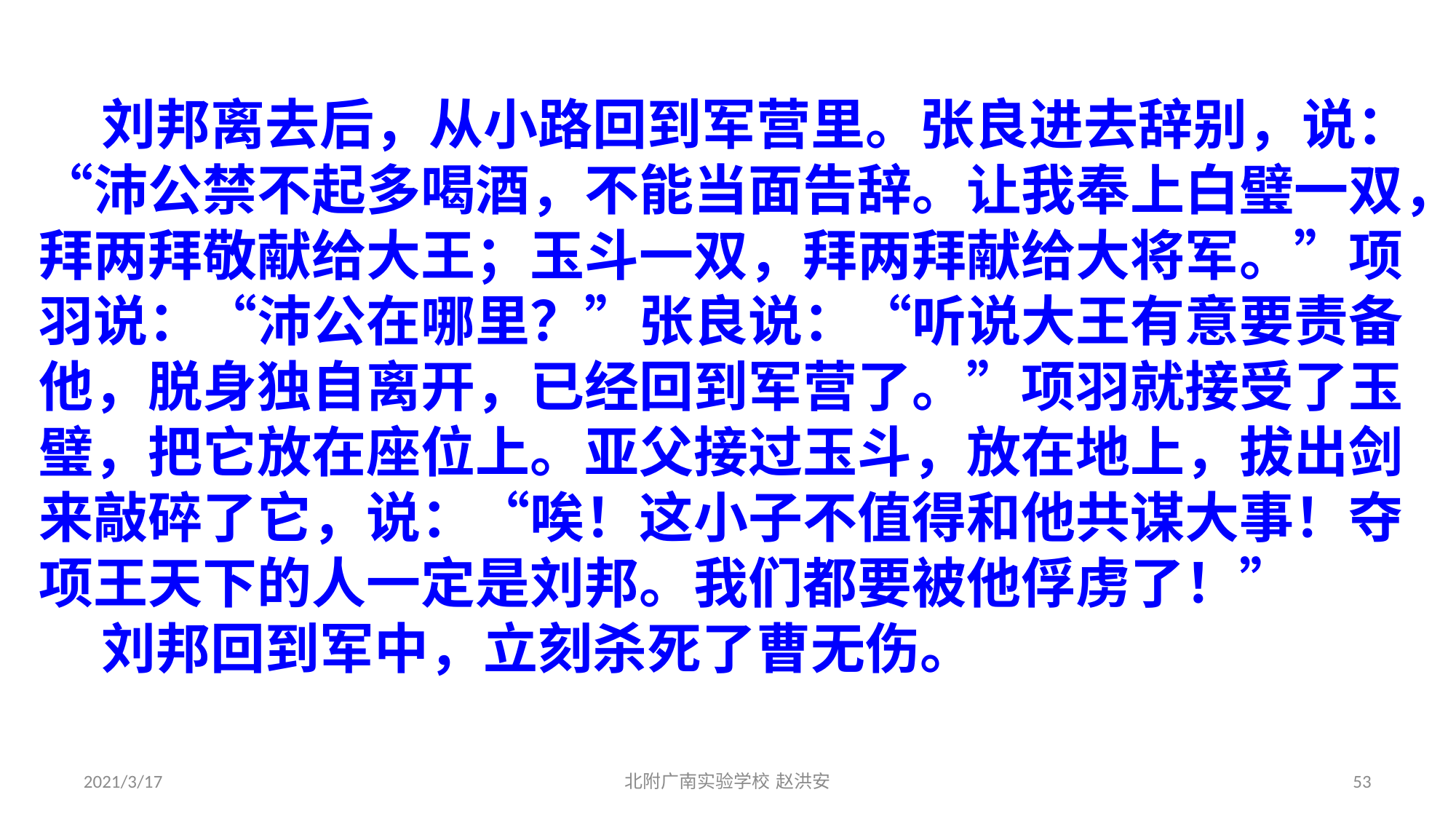

刘邦离去后，从小路回到军营里。张良进去辞别，说：“沛公禁不起多喝酒，不能当面告辞。让我奉上白璧一双，拜两拜敬献给大王；玉斗一双，拜两拜献给大将军。”项羽说：“沛公在哪里？”张良说：“听说大王有意要责备他，脱身独自离开，已经回到军营了。”项羽就接受了玉璧，把它放在座位上。亚父接过玉斗，放在地上，拔出剑来敲碎了它，说：“唉！这小子不值得和他共谋大事！夺项王天下的人一定是刘邦。我们都要被他俘虏了！”
    刘邦回到军中，立刻杀死了曹无伤。
2021/3/17
北附广南实验学校 赵洪安
53